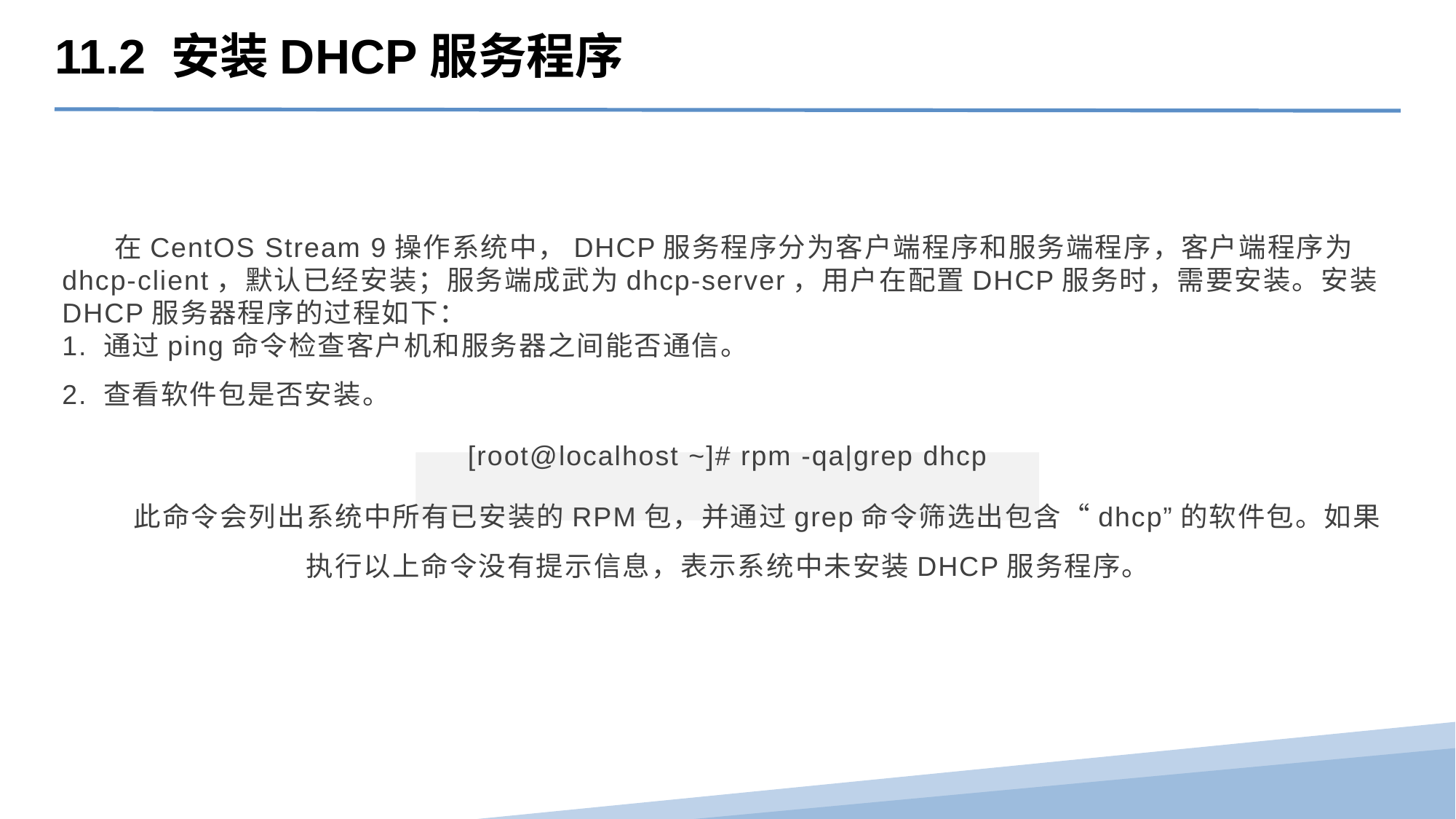

11.2 安装DHCP服务程序
      在CentOS Stream 9操作系统中，DHCP服务程序分为客户端程序和服务端程序，客户端程序为dhcp-client，默认已经安装；服务端成武为dhcp-server，用户在配置DHCP服务时，需要安装。安装DHCP服务器程序的过程如下：
1. 通过ping命令检查客户机和服务器之间能否通信。
2. 查看软件包是否安装。
[root@localhost ~]# rpm -qa|grep dhcp
       此命令会列出系统中所有已安装的RPM包，并通过grep命令筛选出包含“dhcp”的软件包。如果执行以上命令没有提示信息，表示系统中未安装DHCP服务程序。